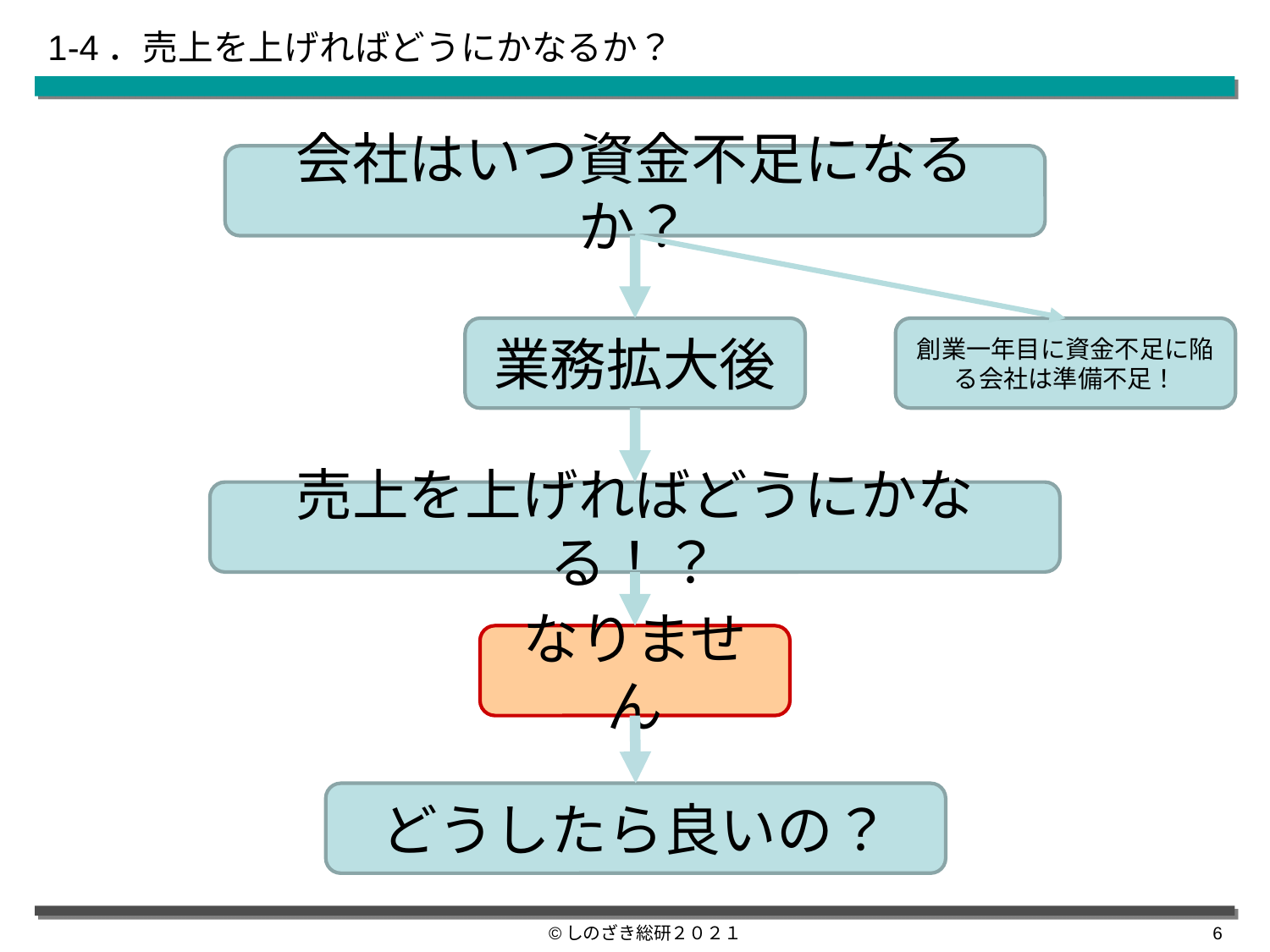

# 1-4．売上を上げればどうにかなるか？
会社はいつ資金不足になるか？
業務拡大後
創業一年目に資金不足に陥る会社は準備不足！
売上を上げればどうにかなる！？
なりません
どうしたら良いの？
©しのざき総研２０２１
6